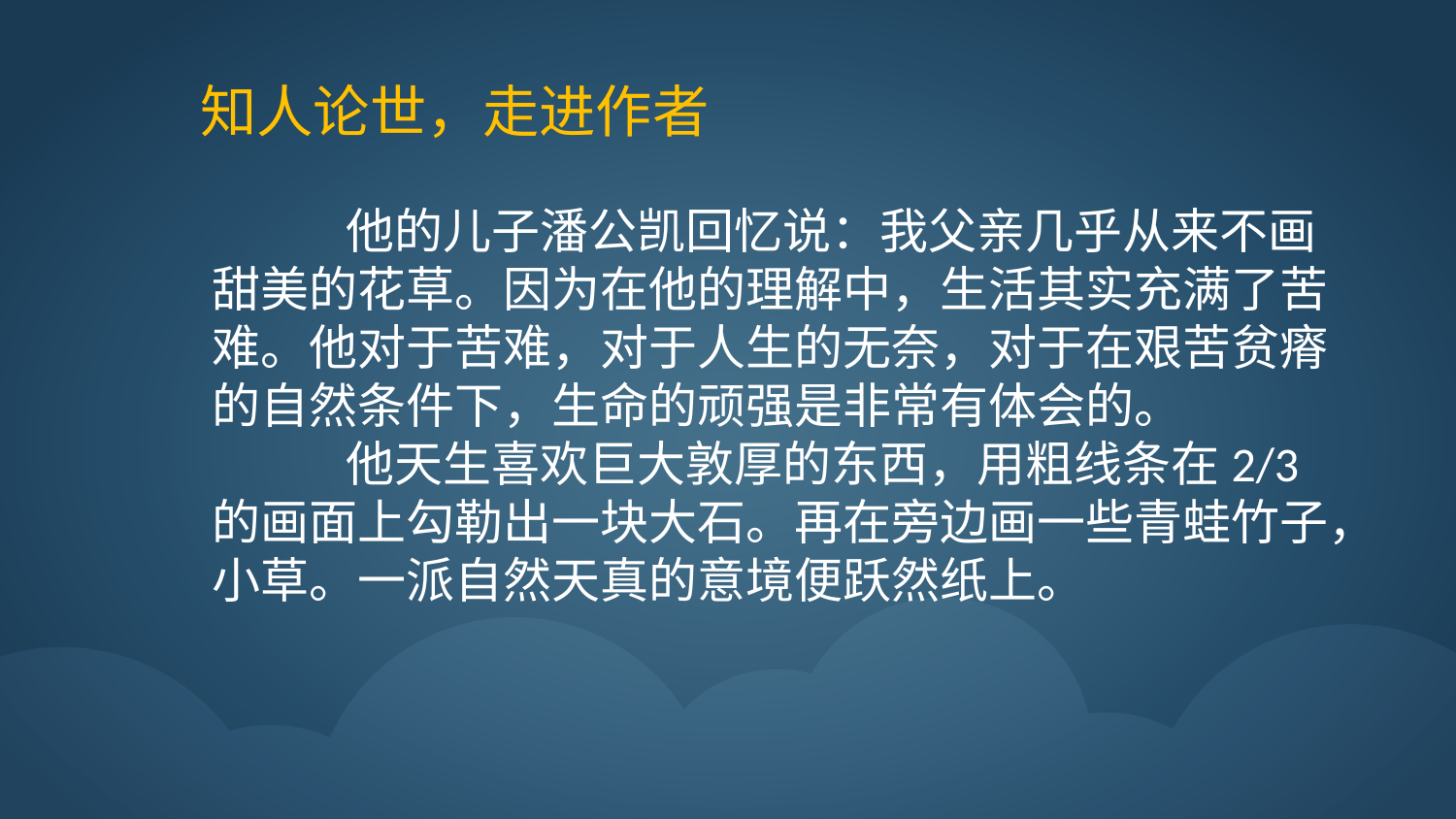

知人论世，走进作者
         他的儿子潘公凯回忆说：我父亲几乎从来不画甜美的花草。因为在他的理解中，生活其实充满了苦难。他对于苦难，对于人生的无奈，对于在艰苦贫瘠的自然条件下，生命的顽强是非常有体会的。
         他天生喜欢巨大敦厚的东西，用粗线条在2/3的画面上勾勒出一块大石。再在旁边画一些青蛙竹子，小草。一派自然天真的意境便跃然纸上。